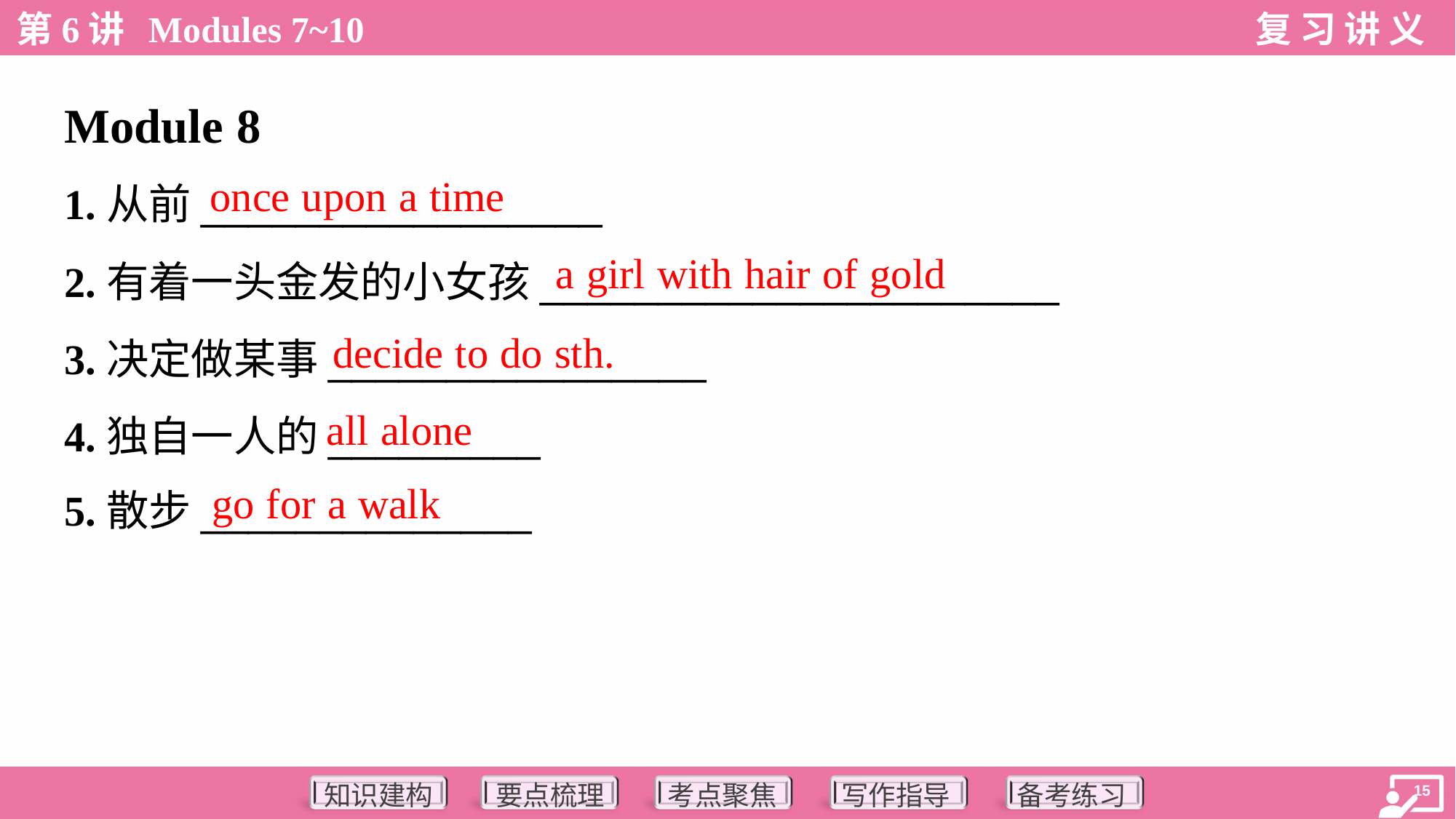

Module 8
once upon a time
1.从前_________________
2.有着一头金发的小女孩______________________
3.决定做某事________________
4.独自一人的_________
5.散步______________
a girl with hair of gold
decide to do sth.
all alone
go for a walk